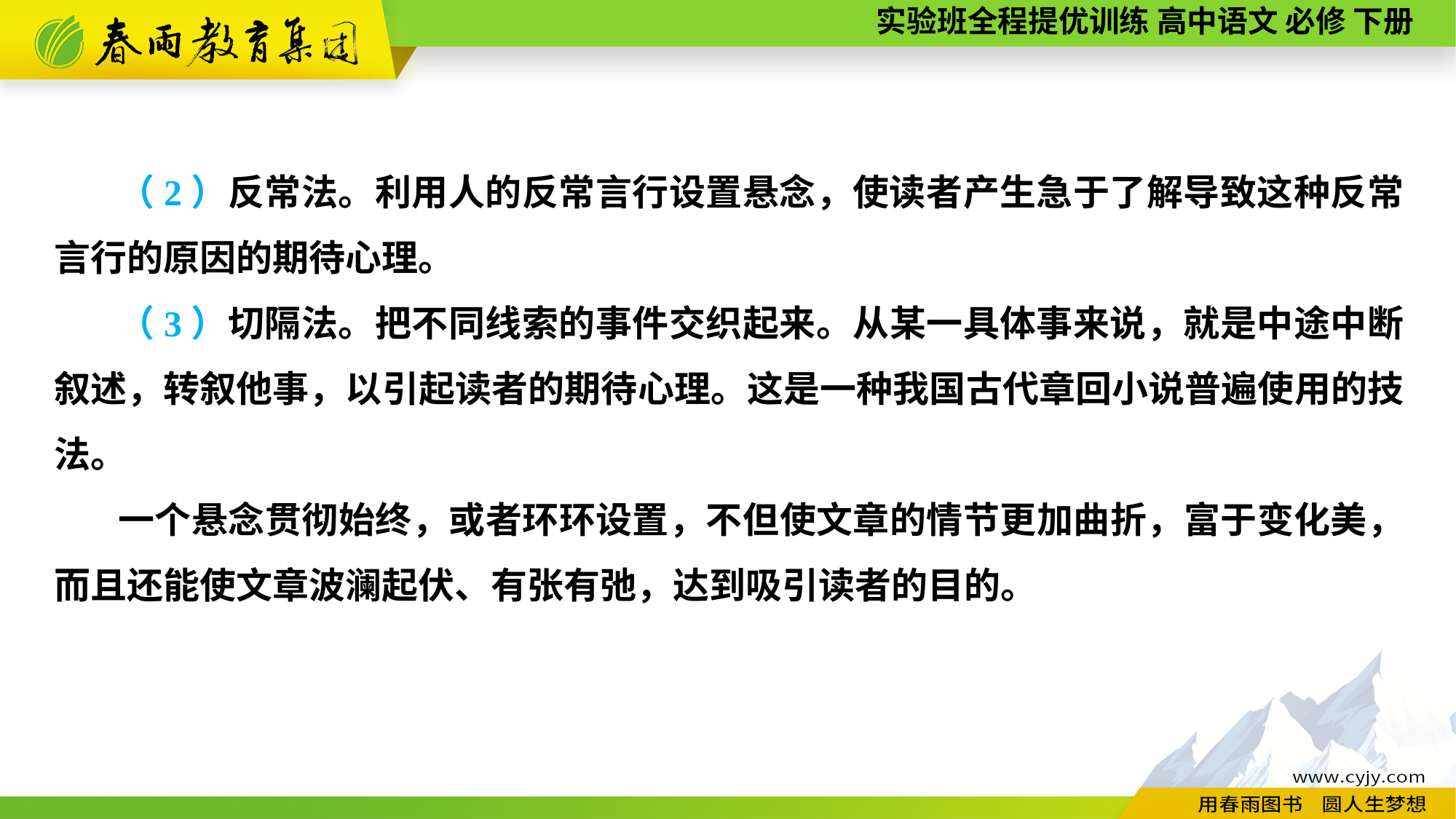

（2）反常法。利用人的反常言行设置悬念，使读者产生急于了解导致这种反常言行的原因的期待心理。
（3）切隔法。把不同线索的事件交织起来。从某一具体事来说，就是中途中断叙述，转叙他事，以引起读者的期待心理。这是一种我国古代章回小说普遍使用的技法。
一个悬念贯彻始终，或者环环设置，不但使文章的情节更加曲折，富于变化美，而且还能使文章波澜起伏、有张有弛，达到吸引读者的目的。